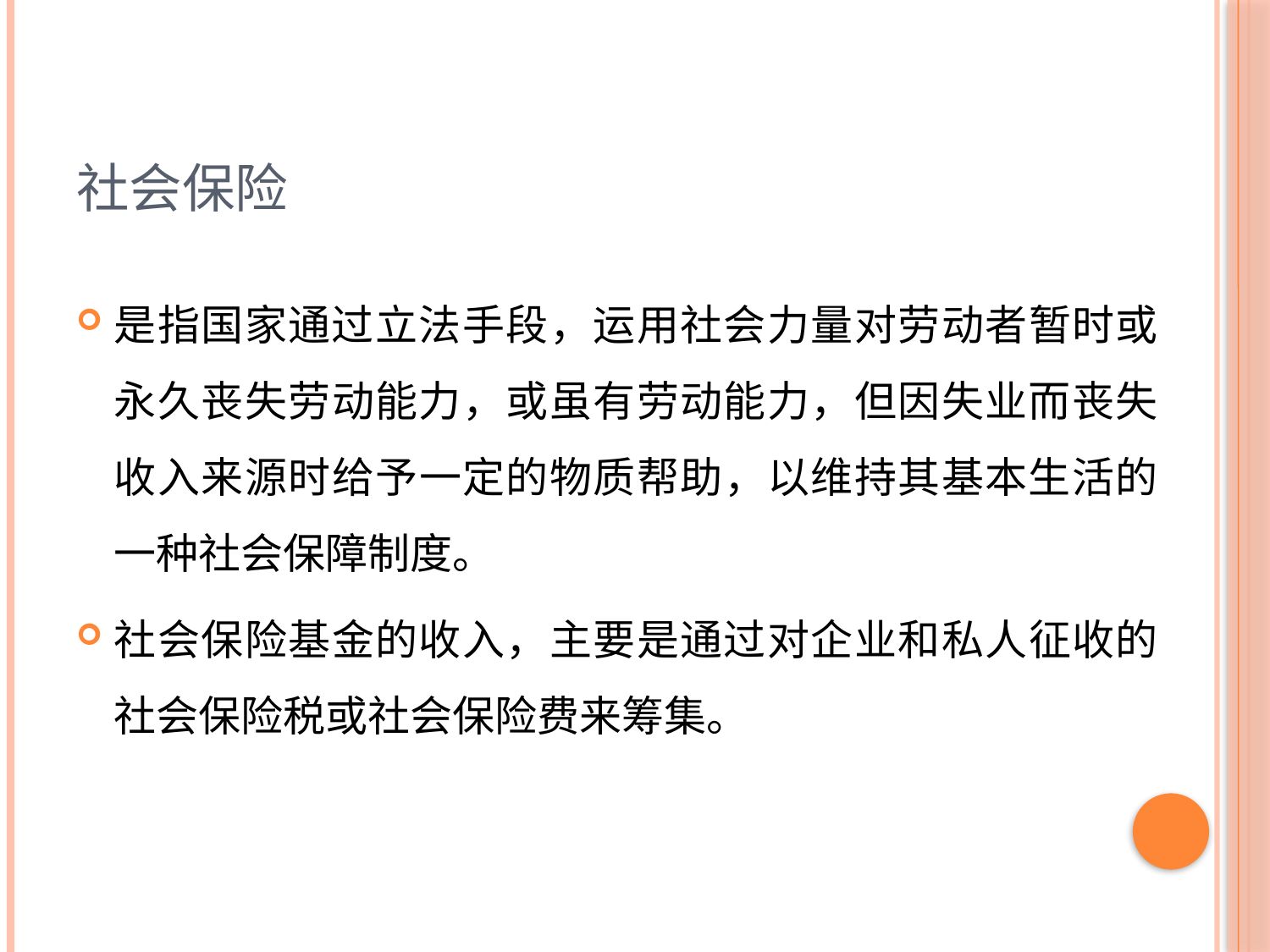

# 社会保险
是指国家通过立法手段，运用社会力量对劳动者暂时或永久丧失劳动能力，或虽有劳动能力，但因失业而丧失收入来源时给予一定的物质帮助，以维持其基本生活的一种社会保障制度。
社会保险基金的收入，主要是通过对企业和私人征收的社会保险税或社会保险费来筹集。